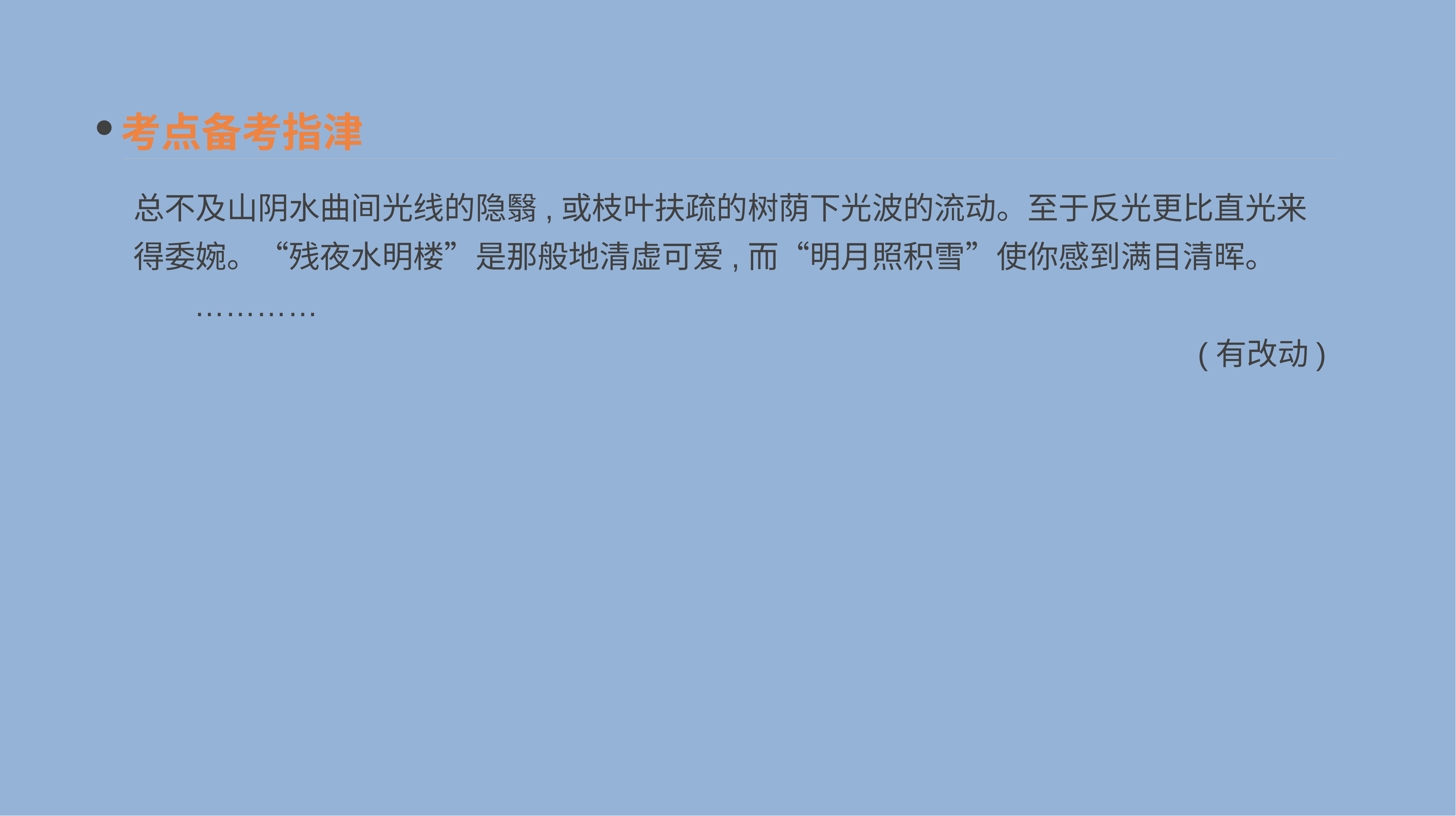

考点备考指津

总不及山阴水曲间光线的隐翳,或枝叶扶疏的树荫下光波的流动。至于反光更比直光来得委婉。“残夜水明楼”是那般地清虚可爱,而“明月照积雪”使你感到满目清晖。
       …………
(有改动)